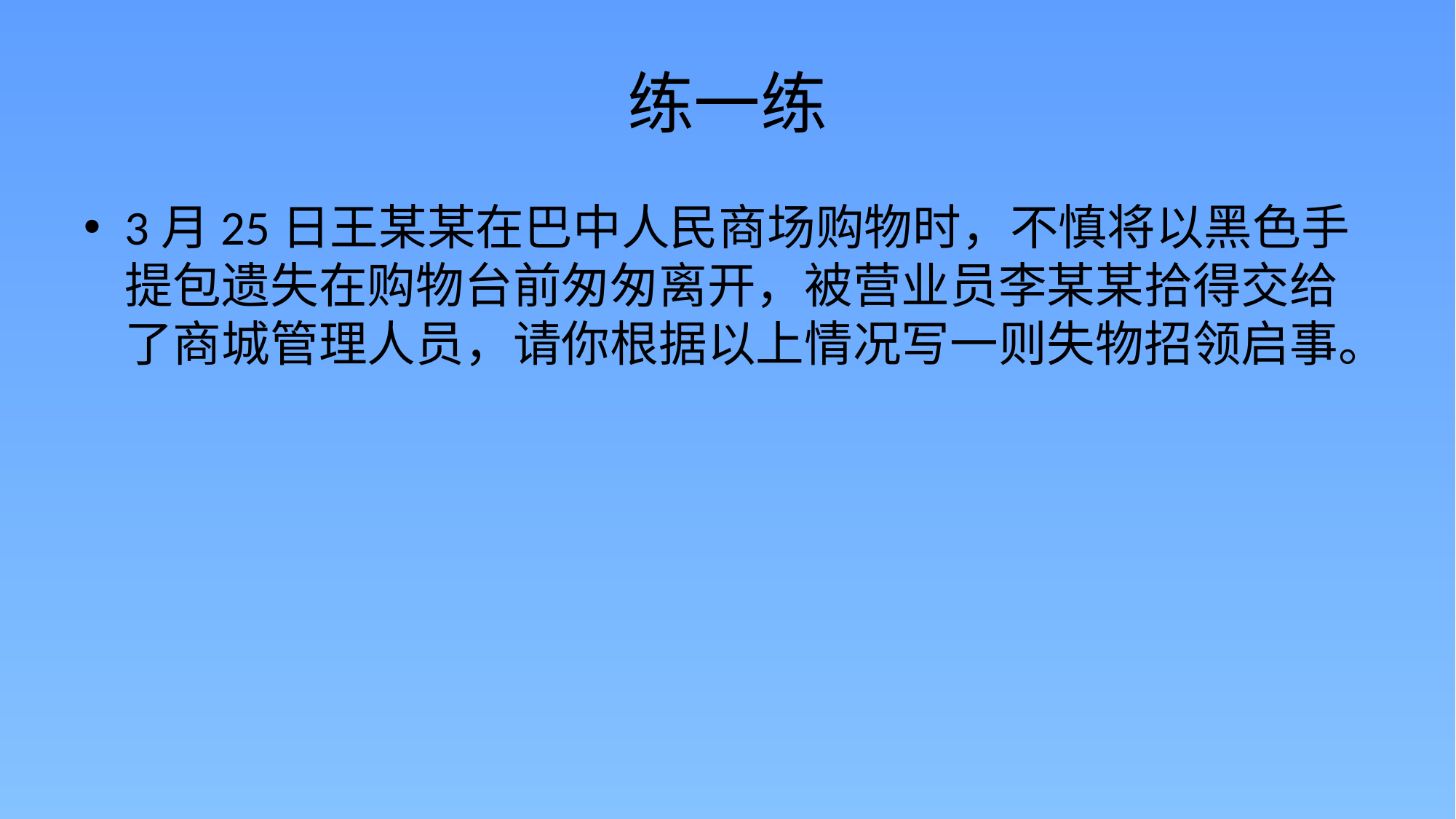

# 练一练
3月25日王某某在巴中人民商场购物时，不慎将以黑色手提包遗失在购物台前匆匆离开，被营业员李某某拾得交给了商城管理人员，请你根据以上情况写一则失物招领启事。